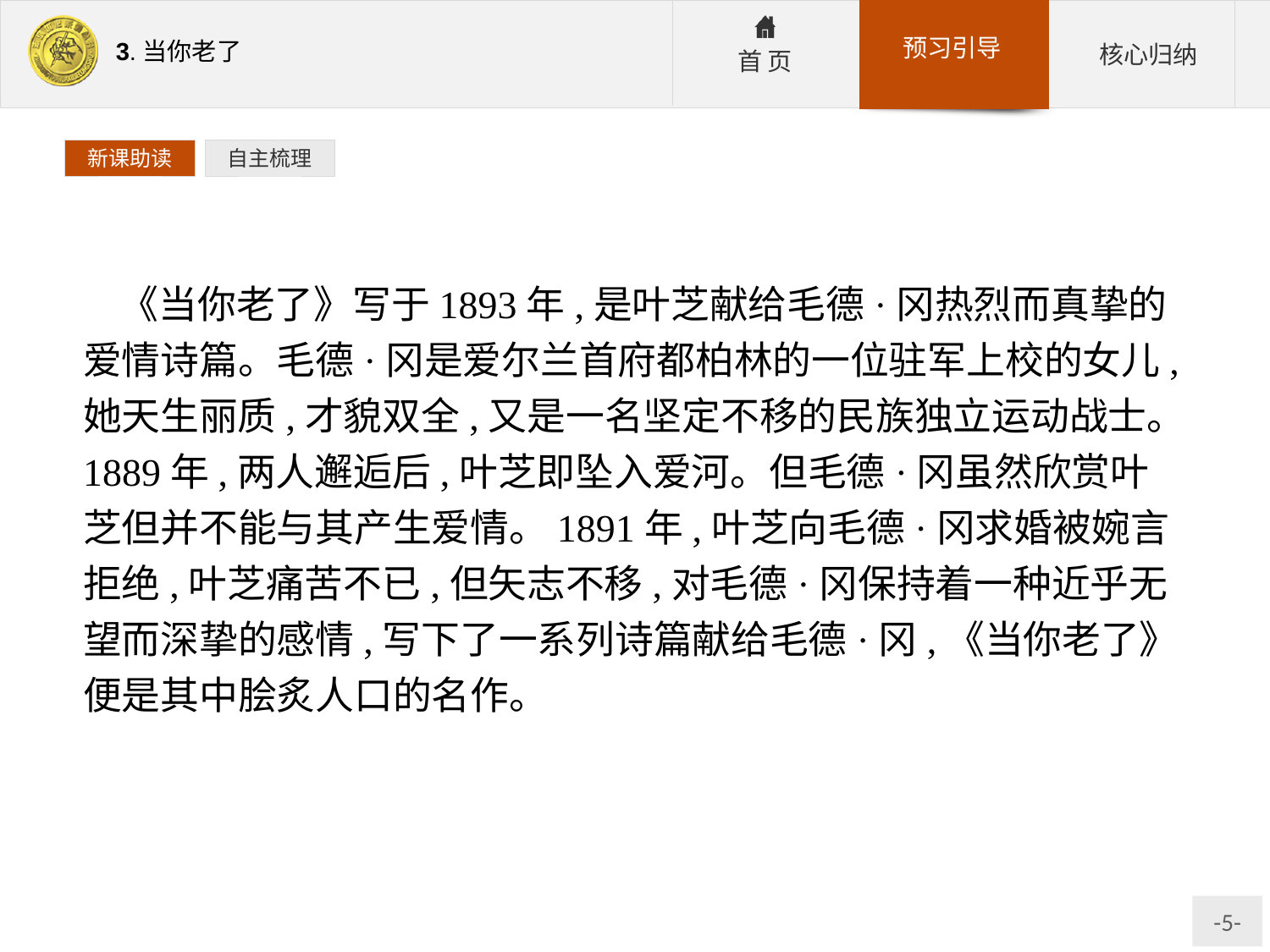

新课助读
自主梳理
《当你老了》写于1893年,是叶芝献给毛德·冈热烈而真挚的爱情诗篇。毛德·冈是爱尔兰首府都柏林的一位驻军上校的女儿,她天生丽质,才貌双全,又是一名坚定不移的民族独立运动战士。1889年,两人邂逅后,叶芝即坠入爱河。但毛德·冈虽然欣赏叶芝但并不能与其产生爱情。1891年,叶芝向毛德·冈求婚被婉言拒绝,叶芝痛苦不已,但矢志不移,对毛德·冈保持着一种近乎无望而深挚的感情,写下了一系列诗篇献给毛德·冈,《当你老了》便是其中脍炙人口的名作。